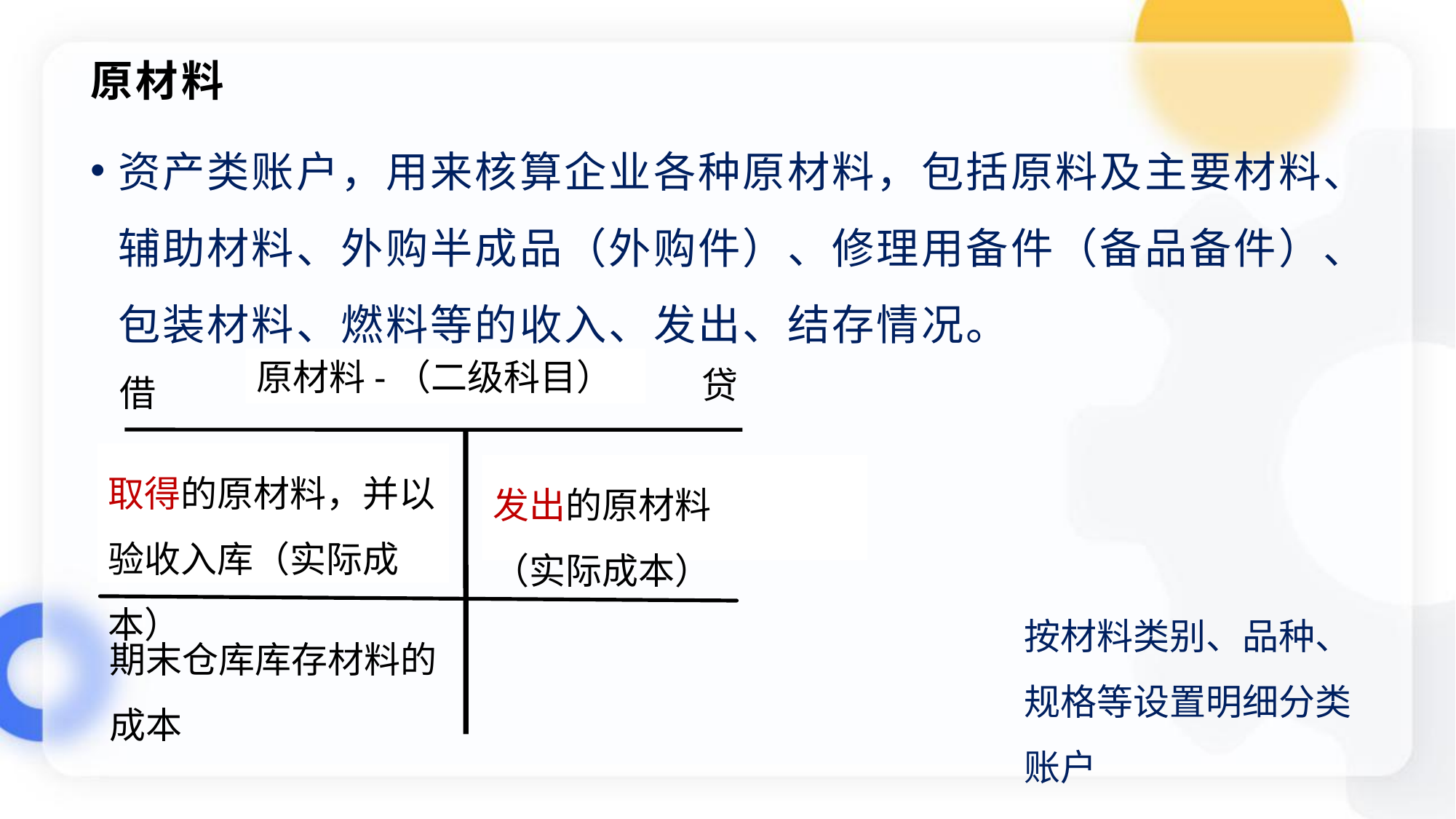

# 原材料
资产类账户，用来核算企业各种原材料，包括原料及主要材料、辅助材料、外购半成品（外购件）、修理用备件（备品备件）、包装材料、燃料等的收入、发出、结存情况。

原材料-（二级科目）

取得的原材料，并以验收入库（实际成本）
发出的原材料
（实际成本）
贷
借
按材料类别、品种、规格等设置明细分类账户
期末仓库库存材料的成本